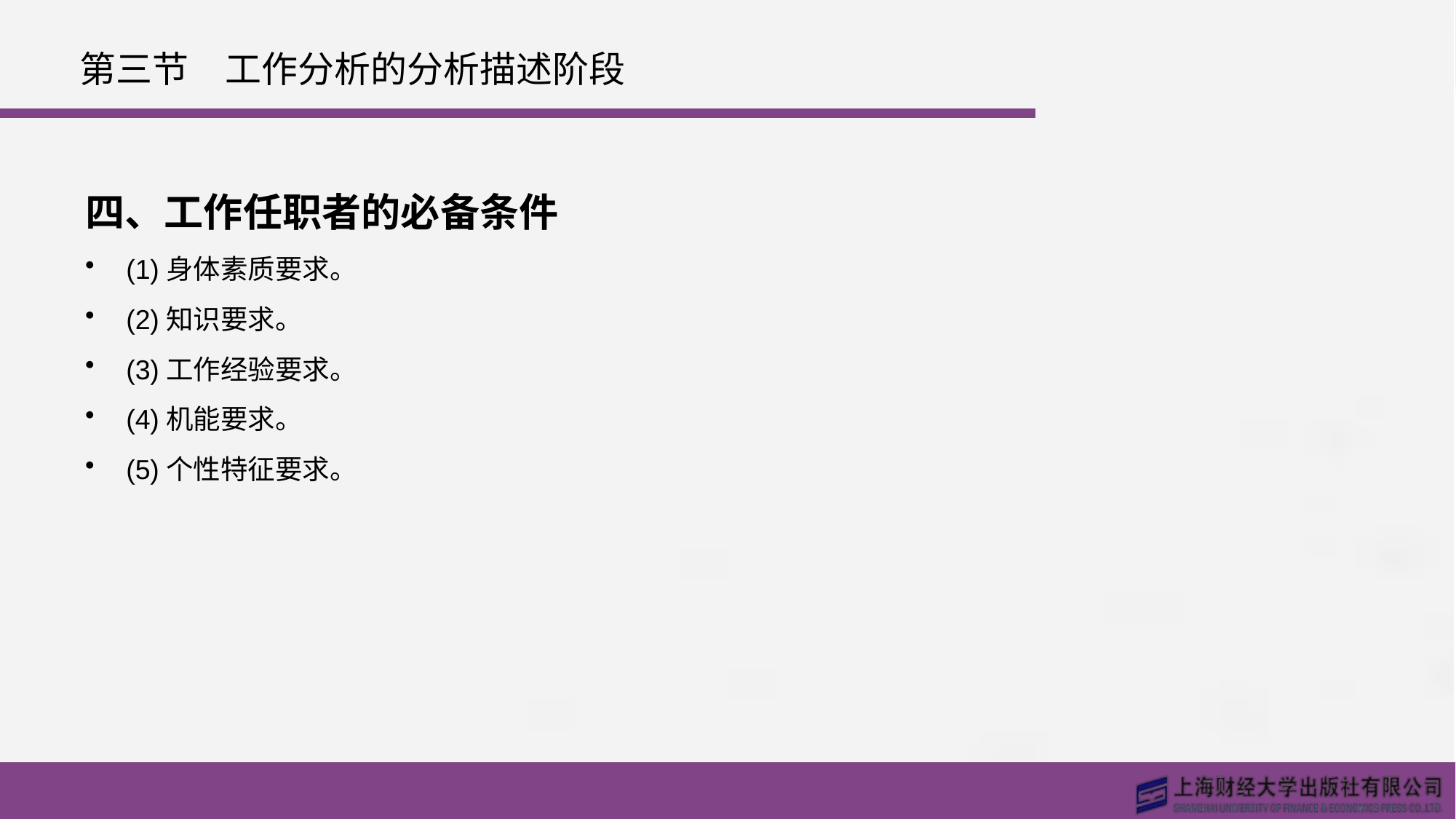

# 第三节　工作分析的分析描述阶段
四、工作任职者的必备条件
(1)身体素质要求。
(2)知识要求。
(3)工作经验要求。
(4)机能要求。
(5)个性特征要求。